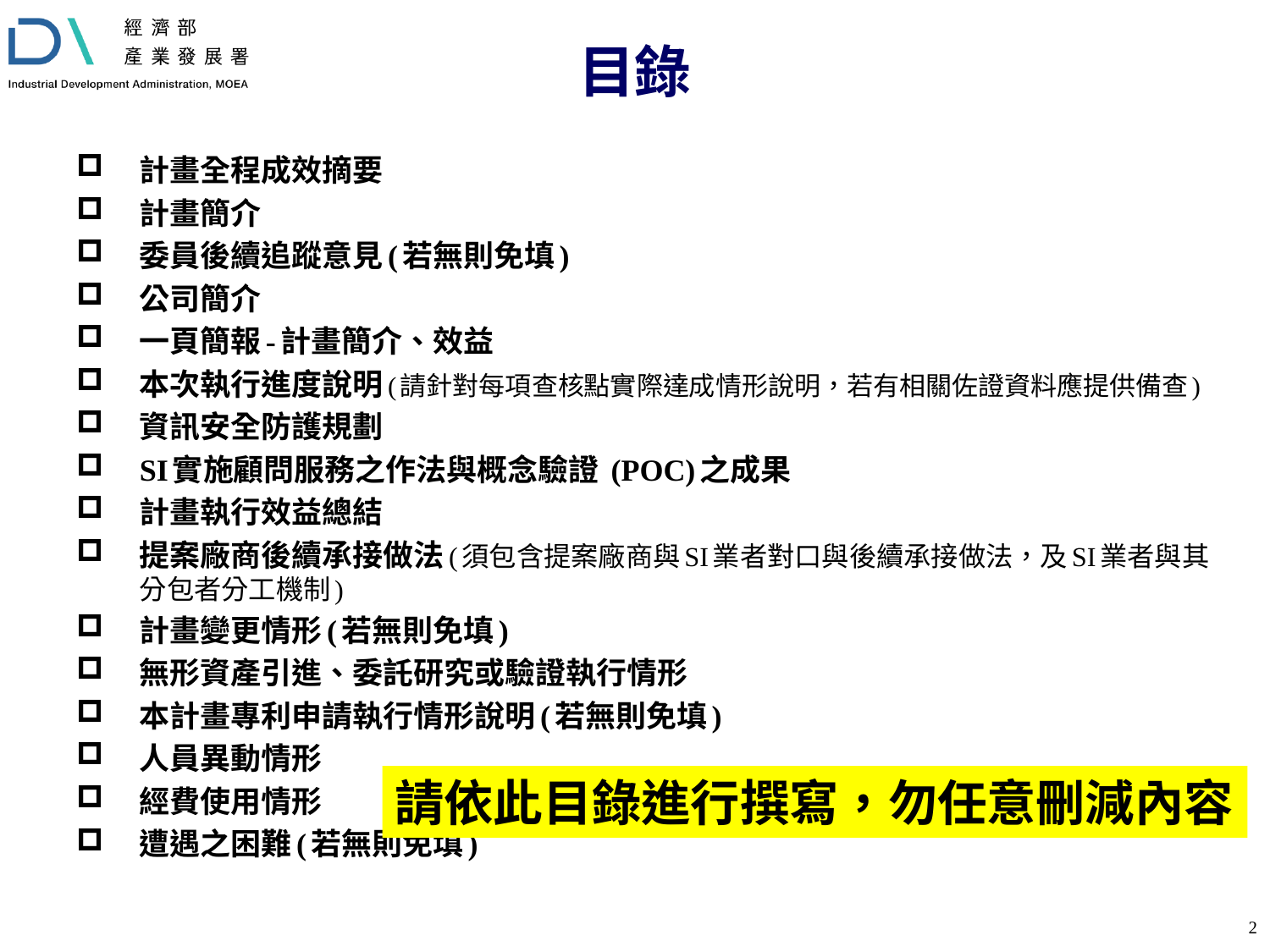

# 目錄
計畫全程成效摘要
計畫簡介
委員後續追蹤意見(若無則免填)
公司簡介
一頁簡報-計畫簡介、效益
本次執行進度說明(請針對每項查核點實際達成情形說明，若有相關佐證資料應提供備查)
資訊安全防護規劃
SI實施顧問服務之作法與概念驗證 (POC)之成果
計畫執行效益總結
提案廠商後續承接做法(須包含提案廠商與SI業者對口與後續承接做法，及SI業者與其分包者分工機制)
計畫變更情形(若無則免填)
無形資產引進、委託研究或驗證執行情形
本計畫專利申請執行情形說明(若無則免填)
人員異動情形
經費使用情形
遭遇之困難(若無則免填)
請依此目錄進行撰寫，勿任意刪減內容
2